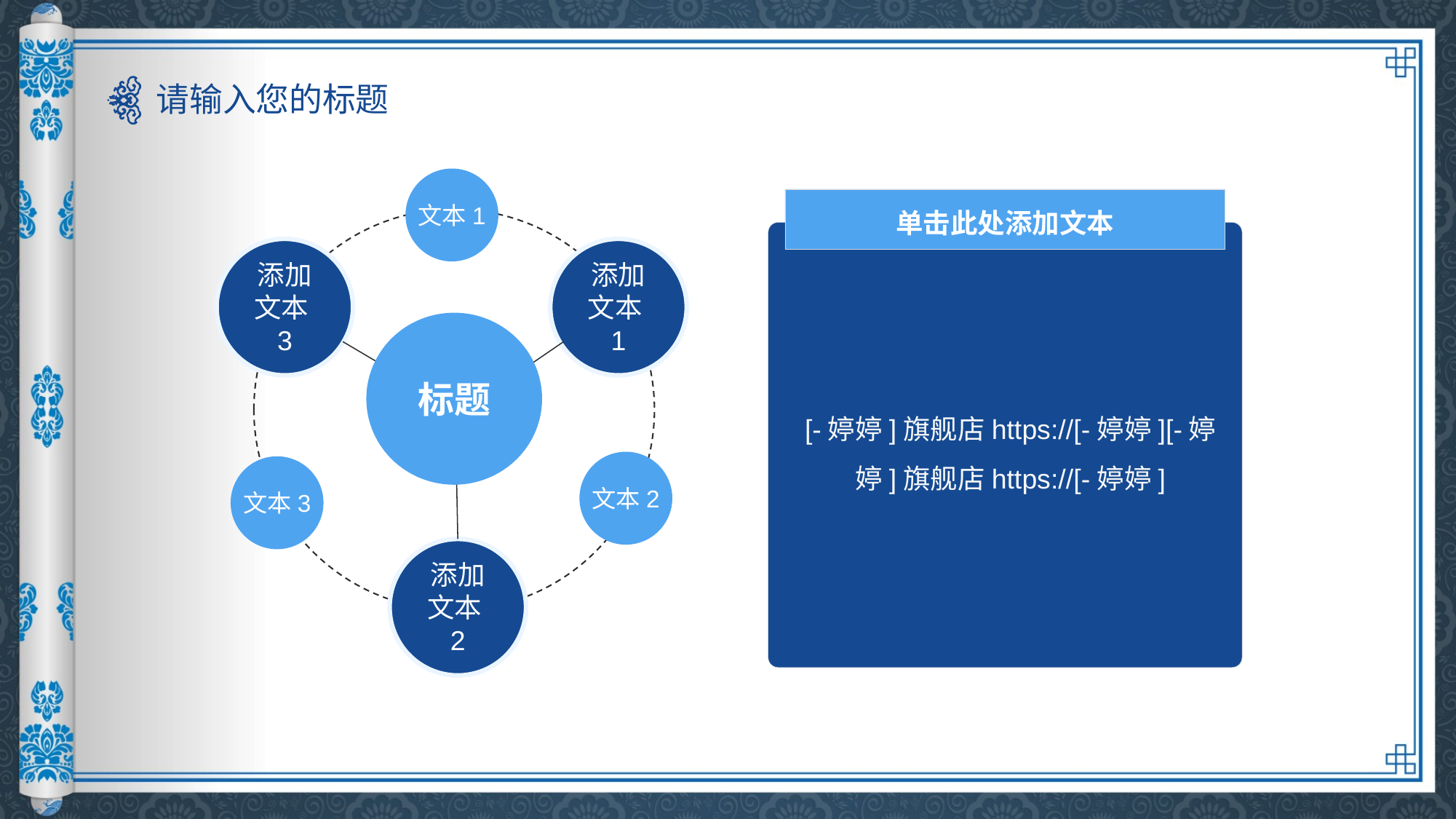

请输入您的标题

文本1
单击此处添加文本

[-婷婷]旗舰店https://[-婷婷][-婷婷]旗舰店https://[-婷婷]
添加文本3
添加文本1
标题
文本2
文本3
添加文本2